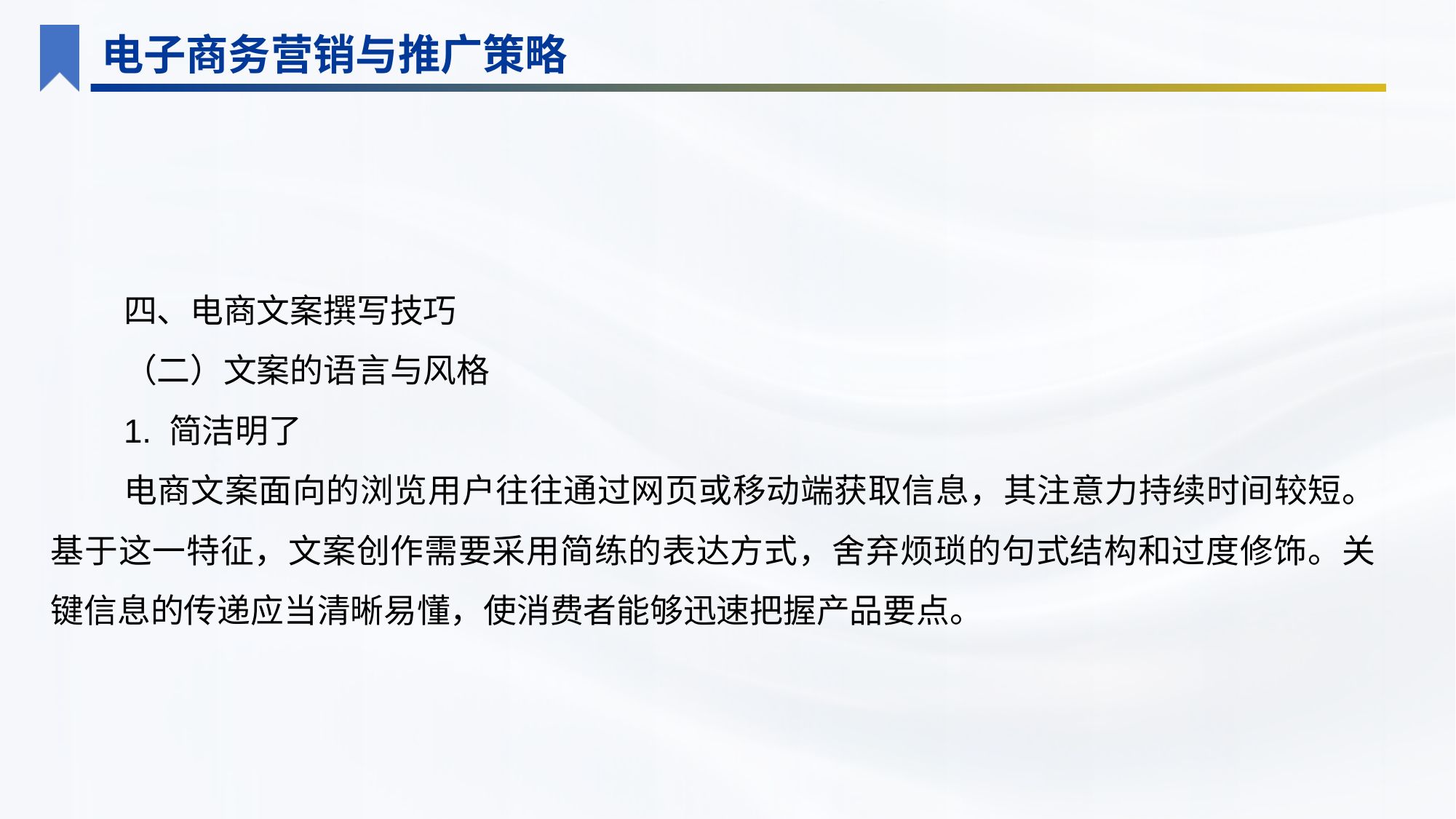

电子商务营销与推广策略
四、电商文案撰写技巧
（二）文案的语言与风格
1. 简洁明了
电商文案面向的浏览用户往往通过网页或移动端获取信息，其注意力持续时间较短。基于这一特征，文案创作需要采用简练的表达方式，舍弃烦琐的句式结构和过度修饰。关键信息的传递应当清晰易懂，使消费者能够迅速把握产品要点。